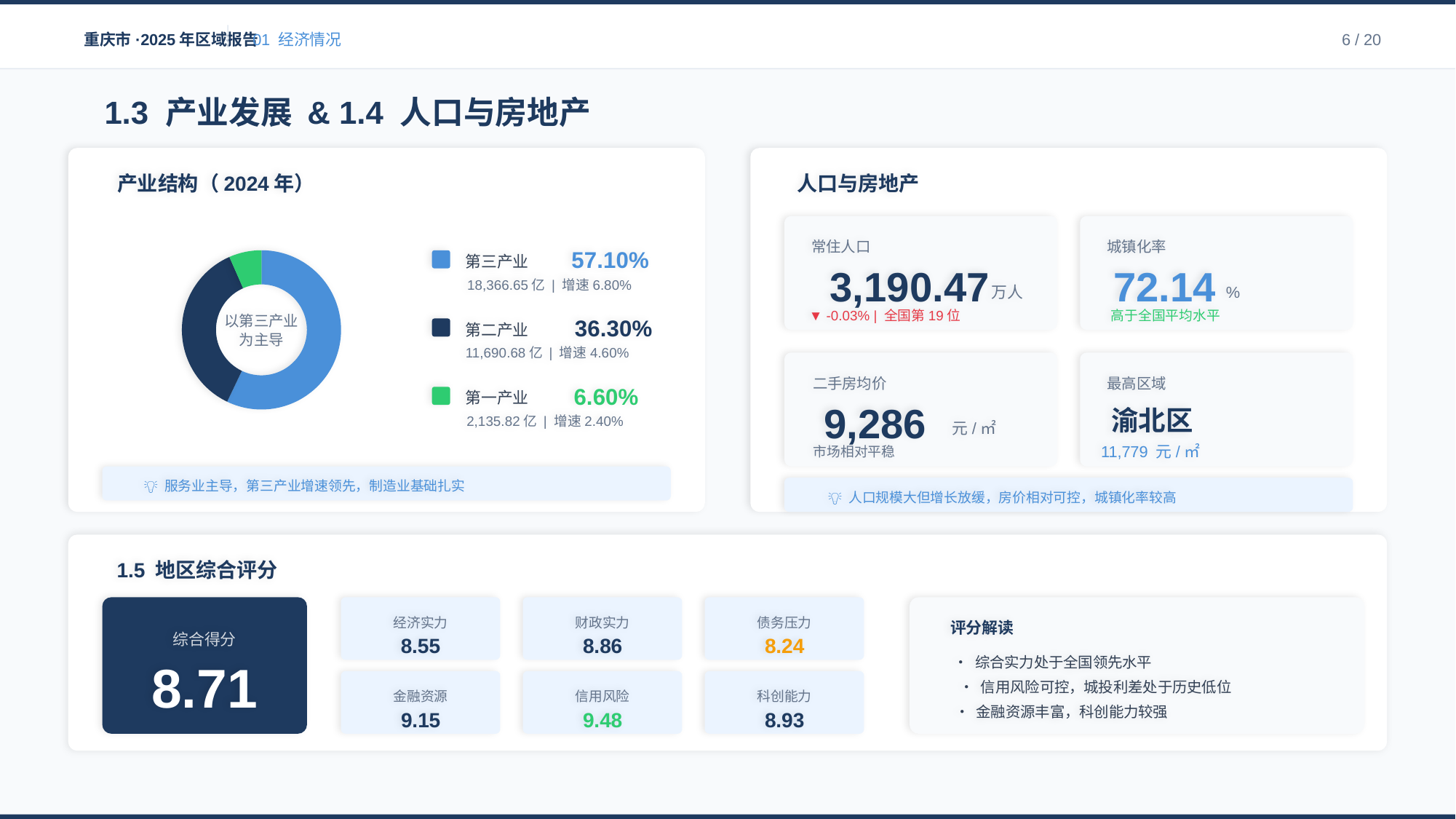

重庆市·2025年区域报告
01 经济情况
6 / 20

1.3 产业发展 & 1.4 人口与房地产

产业结构（2024年）
57.10%

以第三产业
为主导

第三产业
18,366.65亿 | 增速6.80%
36.30%

第二产业
11,690.68亿 | 增速4.60%
6.60%

第一产业
2,135.82亿 | 增速2.40%

💡 服务业主导，第三产业增速领先，制造业基础扎实

人口与房地产

常住人口
城镇化率
3,190.47
72.14
万人
%
▼ -0.03% | 全国第19位
高于全国平均水平

二手房均价
最高区域
9,286
渝北区
元/㎡
11,779 元/㎡
市场相对平稳

💡 人口规模大但增长放缓，房价相对可控，城镇化率较高

1.5 地区综合评分

经济实力
8.55

财政实力
8.86

债务压力
8.24

评分解读
综合得分
• 综合实力处于全国领先水平
8.71

金融资源
9.15

信用风险
9.48

科创能力
8.93
• 信用风险可控，城投利差处于历史低位
• 金融资源丰富，科创能力较强